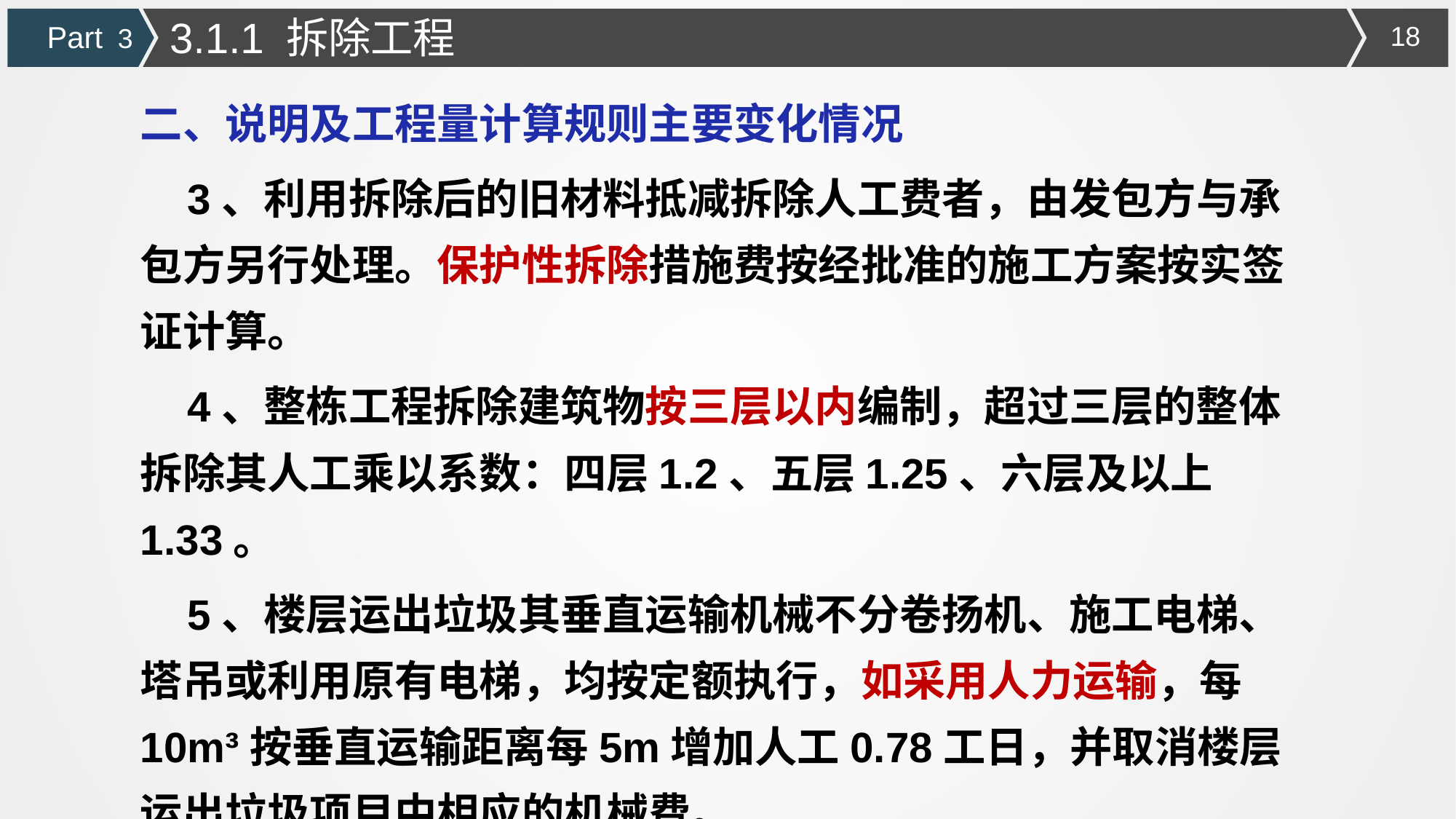

3.1.1 拆除工程
Part  3
二、说明及工程量计算规则主要变化情况
    3、利用拆除后的旧材料抵减拆除人工费者，由发包方与承包方另行处理。保护性拆除措施费按经批准的施工方案按实签证计算。
    4、整栋工程拆除建筑物按三层以内编制，超过三层的整体拆除其人工乘以系数：四层1.2、五层1.25、六层及以上1.33。
    5、楼层运出垃圾其垂直运输机械不分卷扬机、施工电梯、塔吊或利用原有电梯，均按定额执行，如采用人力运输，每10m³按垂直运输距离每5m增加人工0.78工日，并取消楼层运出垃圾项目中相应的机械费。